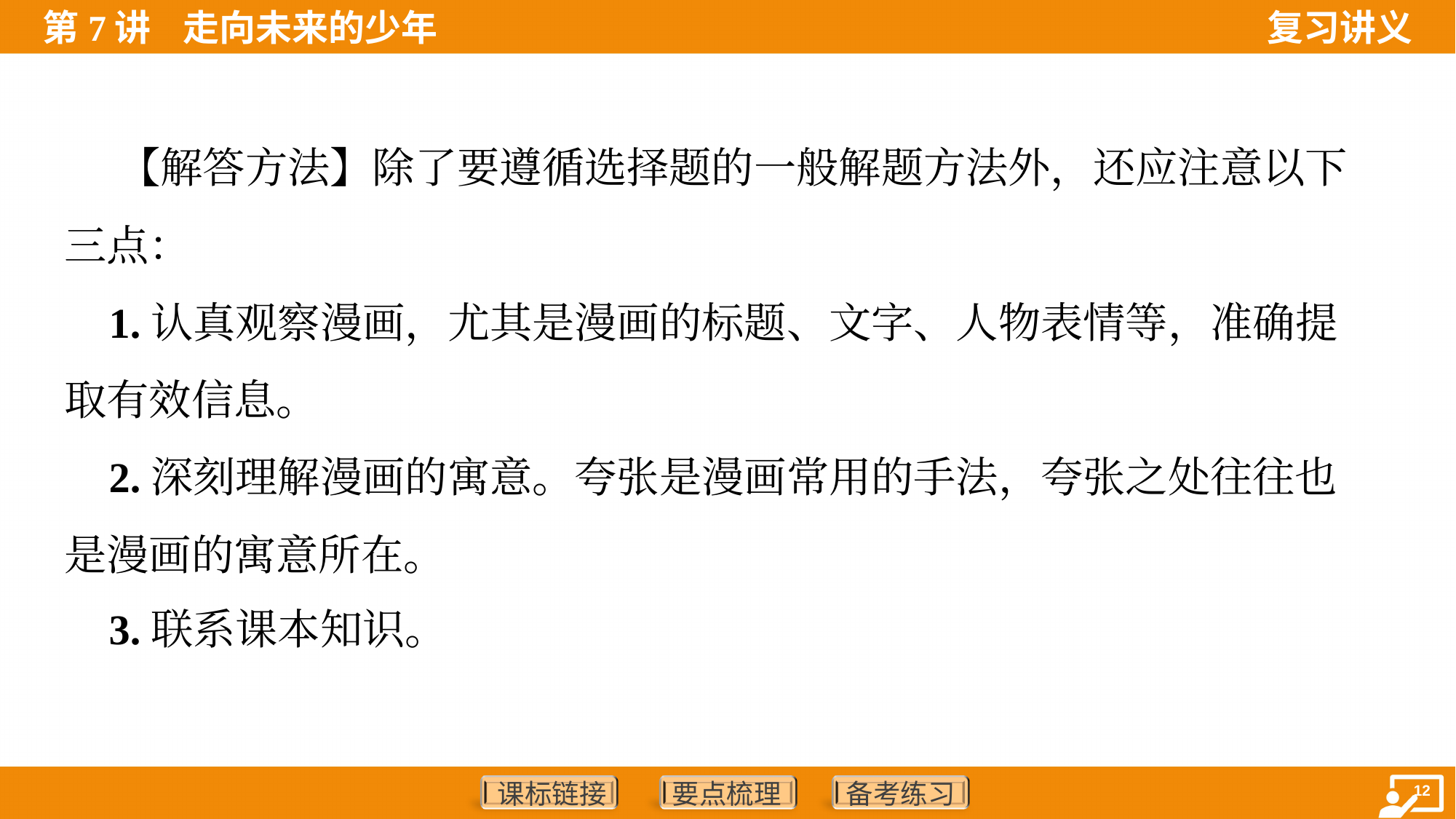

【解答方法】除了要遵循选择题的一般解题方法外，还应注意以下
三点：
    1.认真观察漫画，尤其是漫画的标题、文字、人物表情等，准确提
取有效信息。
    2.深刻理解漫画的寓意。夸张是漫画常用的手法，夸张之处往往也
是漫画的寓意所在。
    3.联系课本知识。